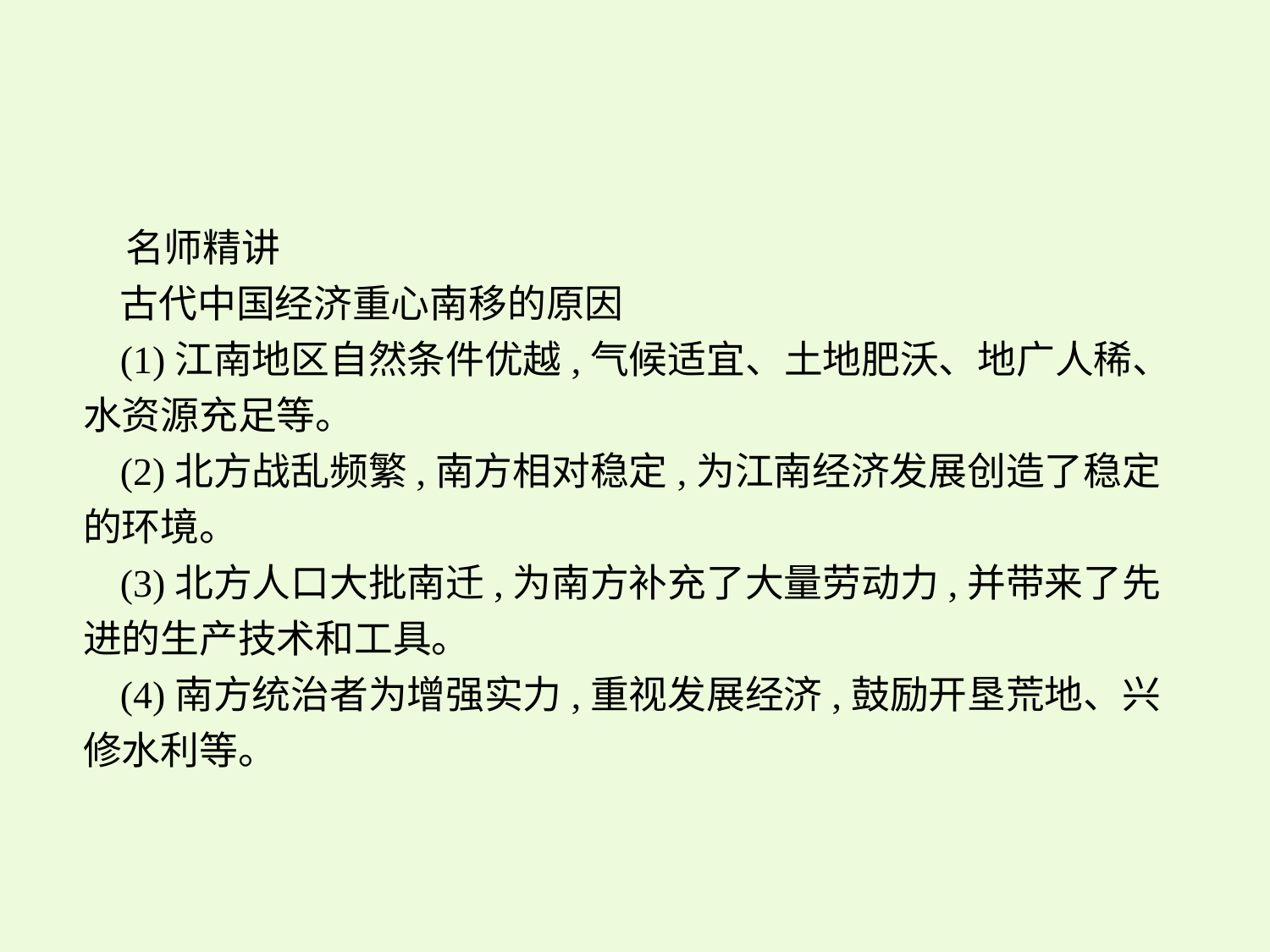

名师精讲
古代中国经济重心南移的原因
(1)江南地区自然条件优越,气候适宜、土地肥沃、地广人稀、水资源充足等。
(2)北方战乱频繁,南方相对稳定,为江南经济发展创造了稳定的环境。
(3)北方人口大批南迁,为南方补充了大量劳动力,并带来了先进的生产技术和工具。
(4)南方统治者为增强实力,重视发展经济,鼓励开垦荒地、兴修水利等。